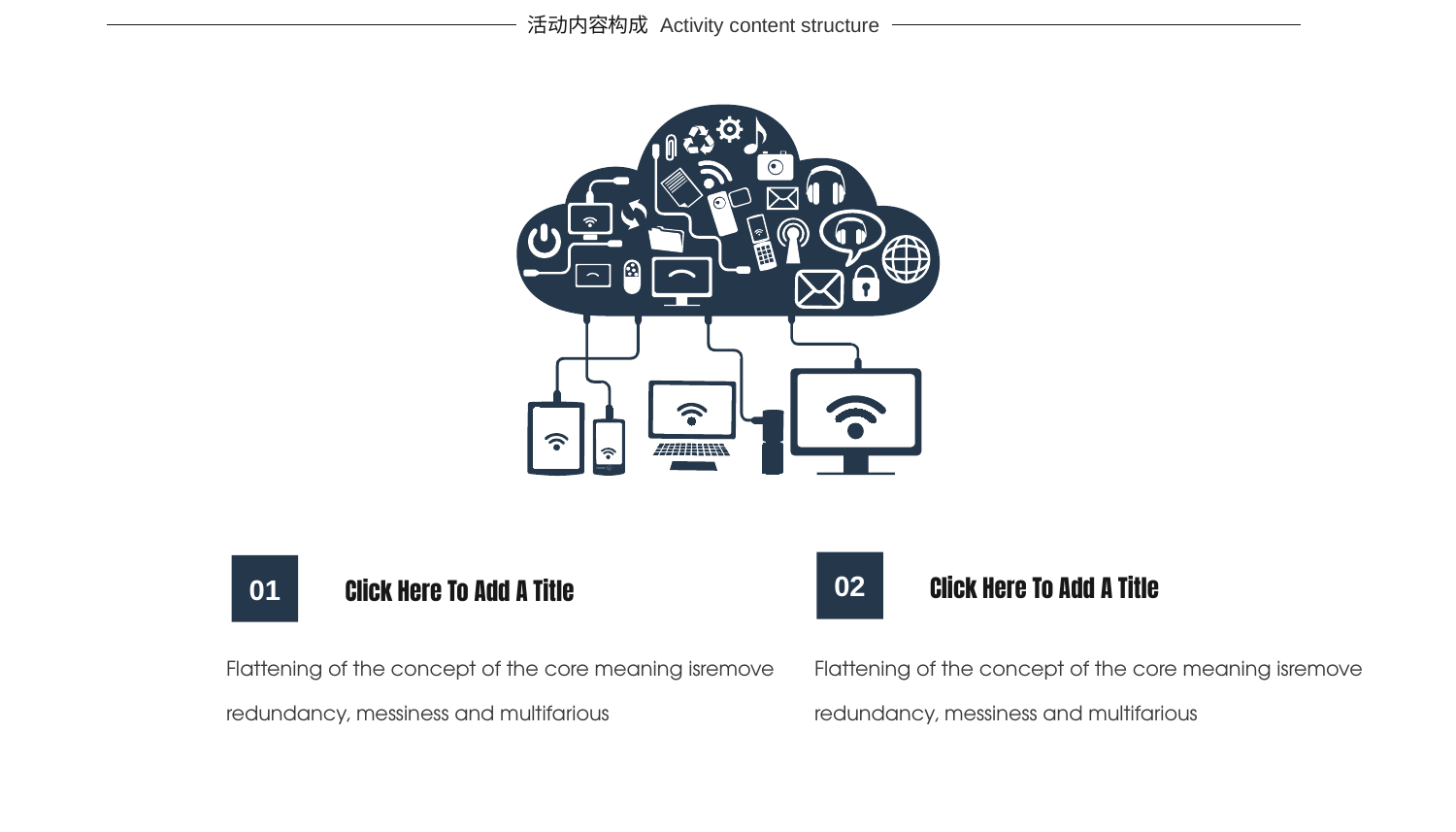

活动内容构成
Activity content structure

02
01
Click Here To Add A Title
Click Here To Add A Title
Flattening of the concept of the core meaning isremove redundancy, messiness and multifarious
Flattening of the concept of the core meaning isremove redundancy, messiness and multifarious